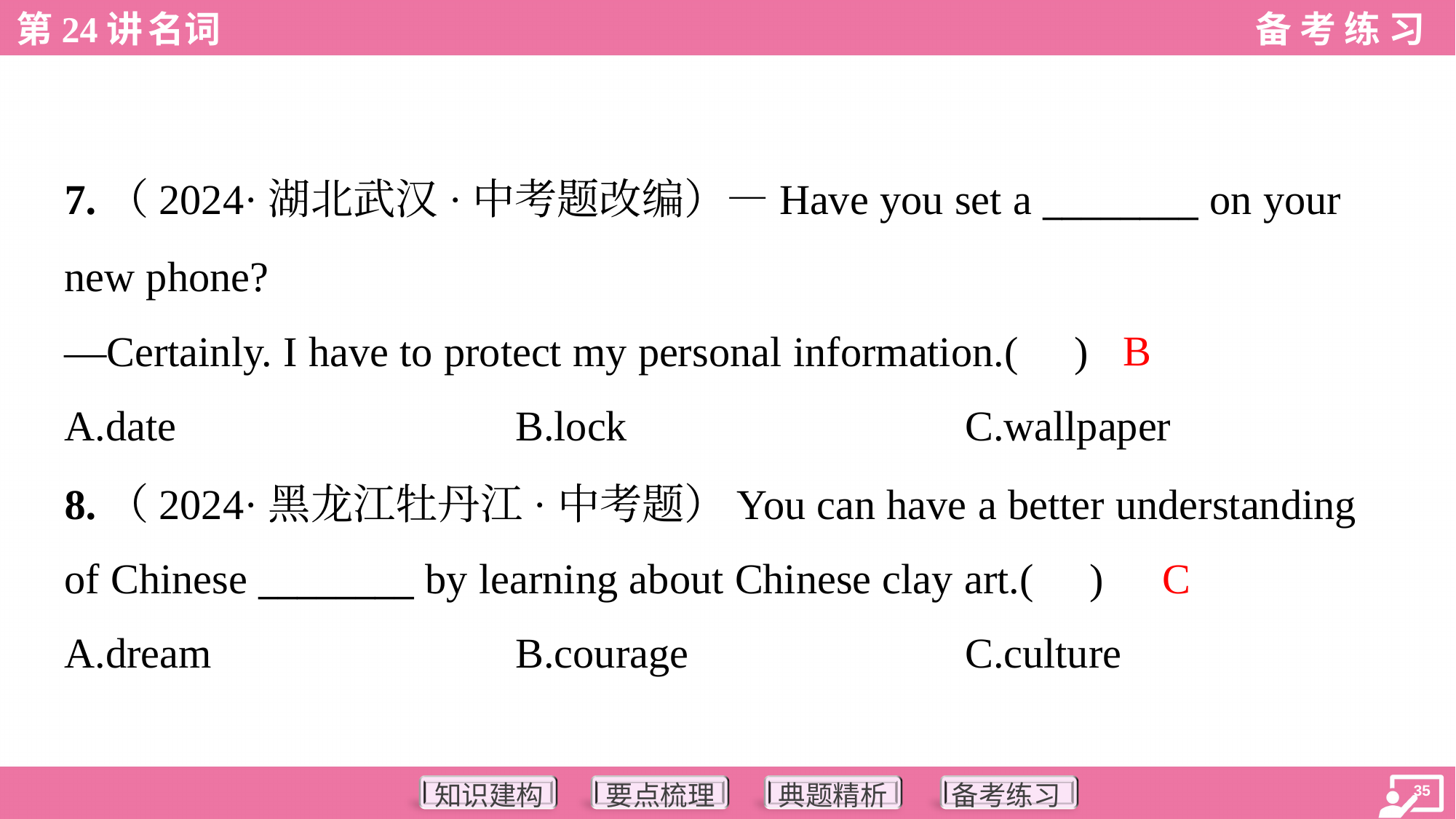

7.（2024·湖北武汉·中考题改编）—Have you set a ________ on your
new phone?
—Certainly. I have to protect my personal information.(     )
B
A.date	B.lock	C.wallpaper
8.（2024·黑龙江牡丹江·中考题）You can have a better understanding
of Chinese ________ by learning about Chinese clay art.(     )
C
A.dream	B.courage	C.culture